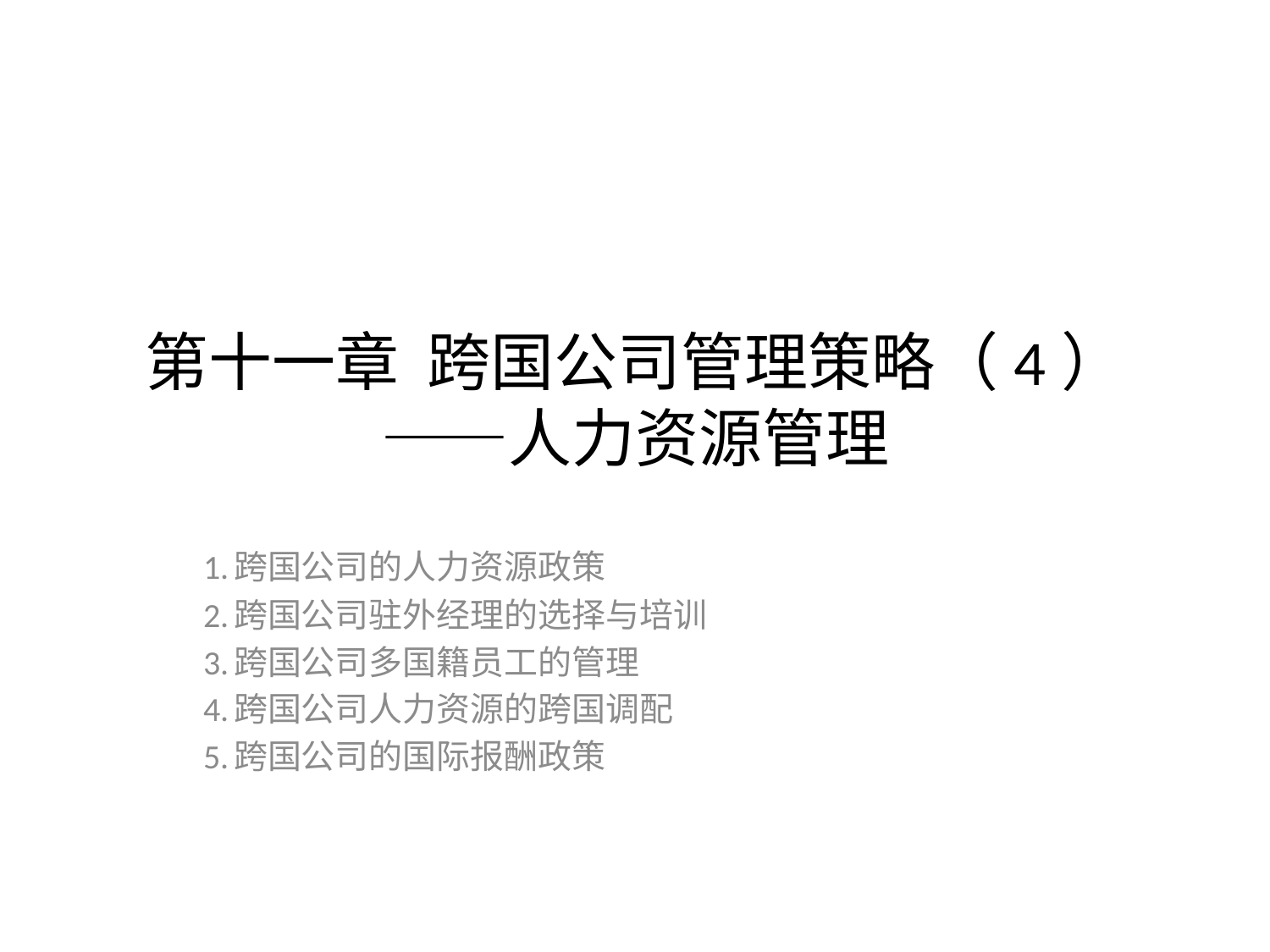

# 第十一章  跨国公司管理策略（4） ——人力资源管理
1.跨国公司的人力资源政策
2.跨国公司驻外经理的选择与培训
3.跨国公司多国籍员工的管理
4.跨国公司人力资源的跨国调配
5.跨国公司的国际报酬政策